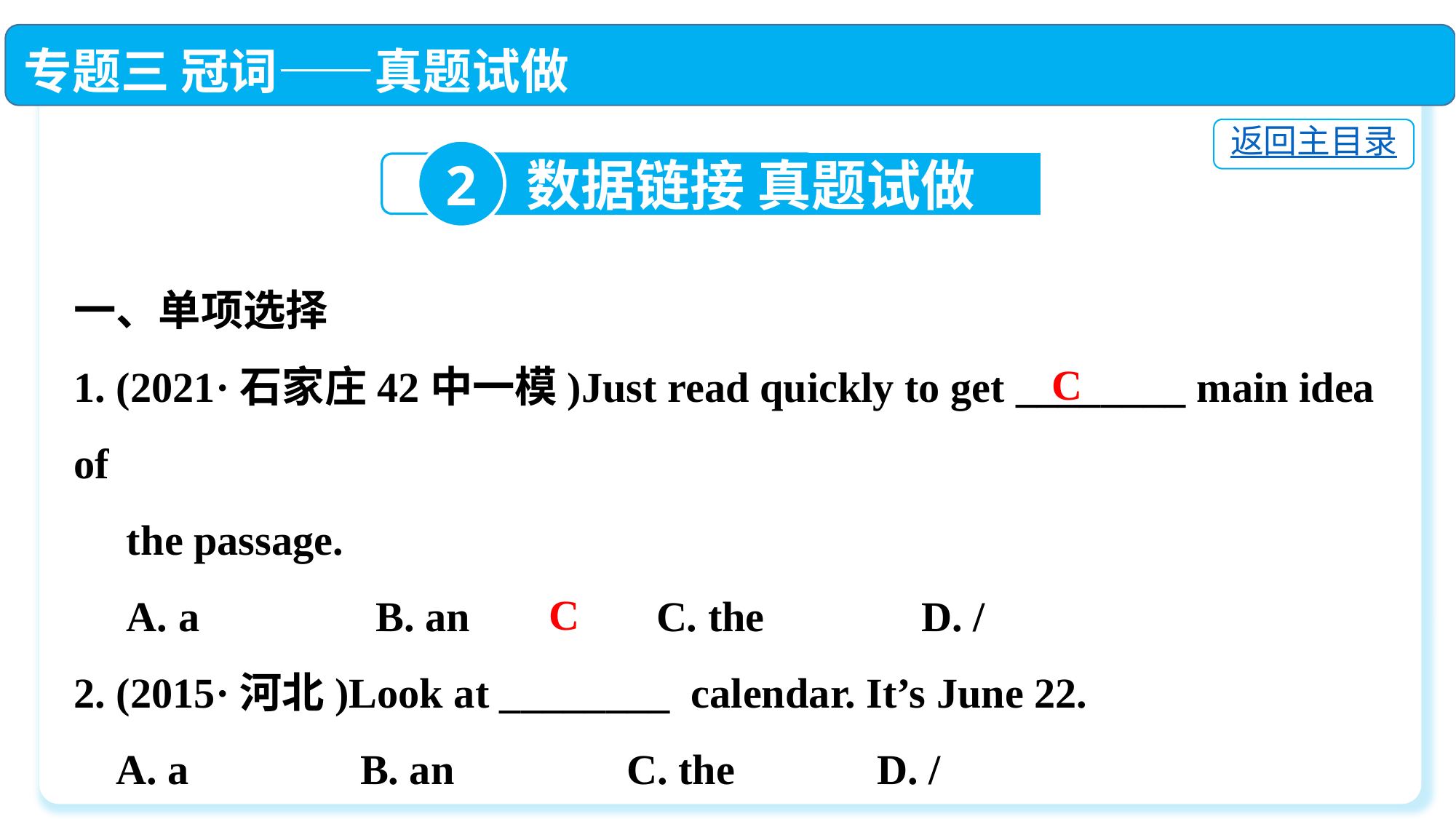

专题三 冠词——真题试做

返回主目录
2

数据链接 真题试做
一、单项选择
1. (2021·石家庄42中一模)Just read quickly to get ________ main idea of
     the passage.
     A. a　 　　  B. an　 　　   C. the　 　　D. /
2. (2015·河北)Look at ________  calendar. It’s June 22.
    A. a　	      B. an　	           C. the　	   D. /

C
C